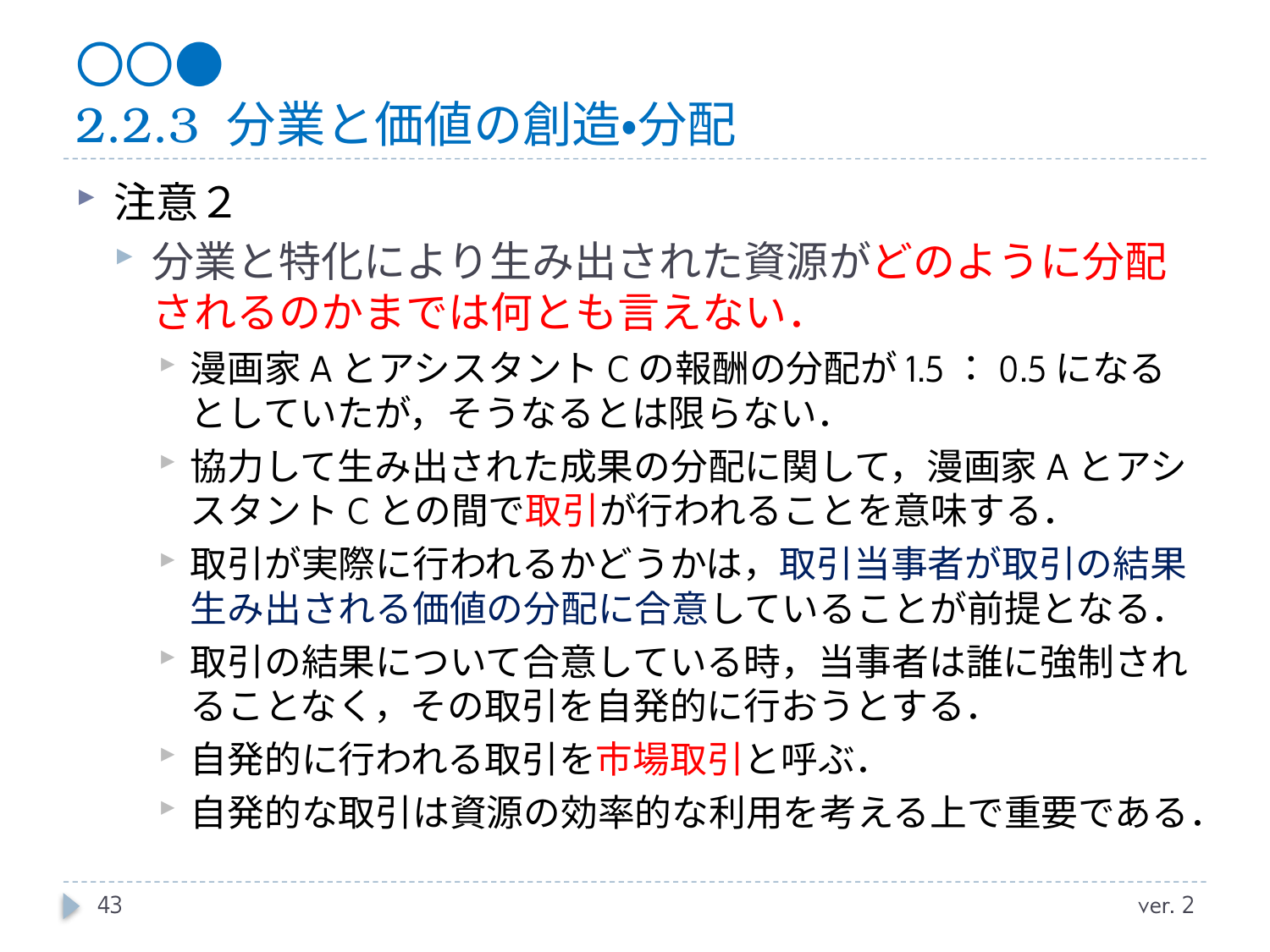

# 〇〇● 2.2.3 分業と価値の創造・分配
注意２
分業と特化により生み出された資源がどのように分配されるのかまでは何とも言えない．
漫画家AとアシスタントCの報酬の分配が1.5：0.5になるとしていたが，そうなるとは限らない．
協力して生み出された成果の分配に関して，漫画家AとアシスタントCとの間で取引が行われることを意味する．
取引が実際に行われるかどうかは，取引当事者が取引の結果生み出される価値の分配に合意していることが前提となる．
取引の結果について合意している時，当事者は誰に強制されることなく，その取引を自発的に行おうとする．
自発的に行われる取引を市場取引と呼ぶ．
自発的な取引は資源の効率的な利用を考える上で重要である．

43
ver. 2